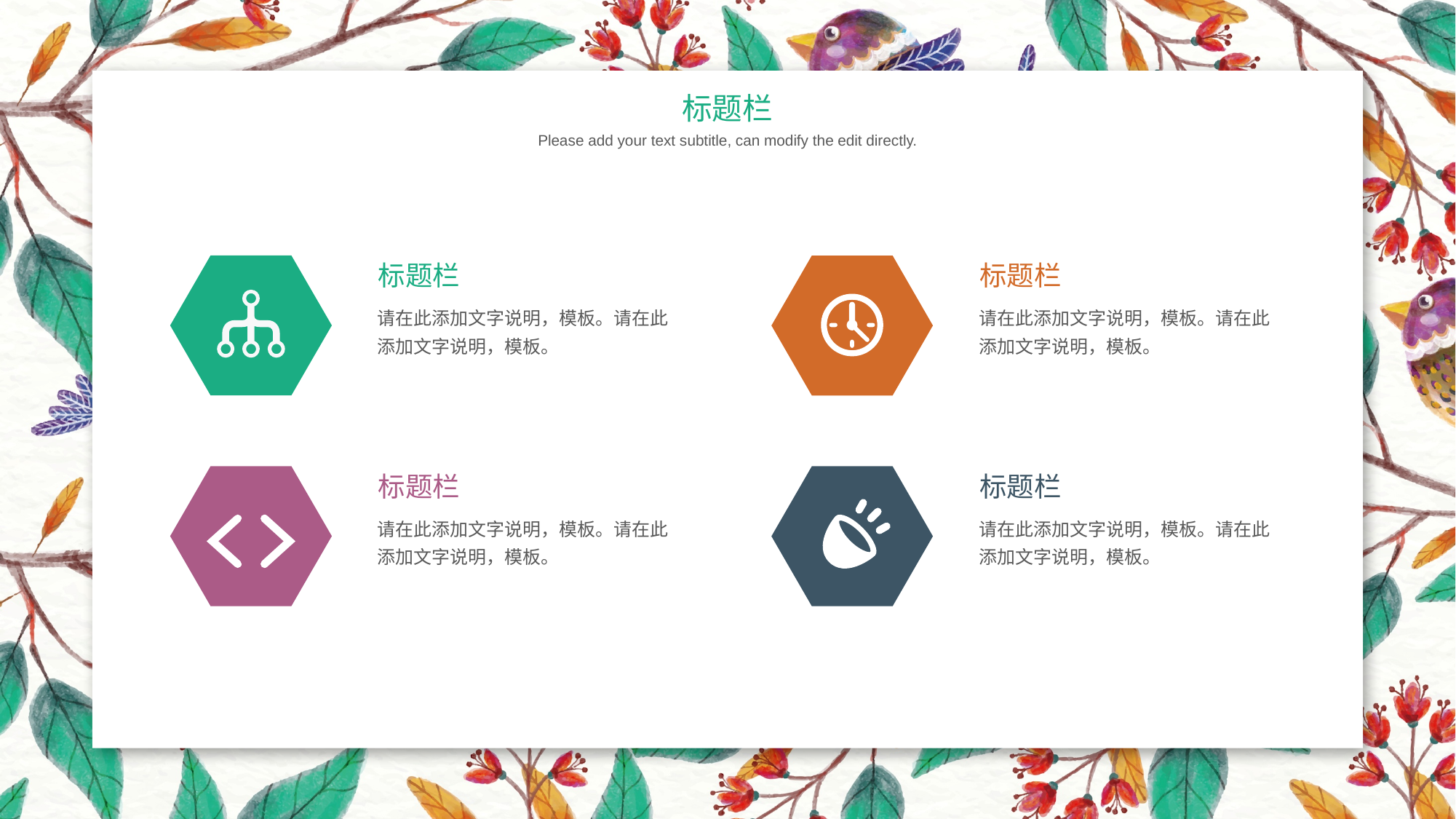

标题栏
Please add your text subtitle, can modify the edit directly.

标题栏
标题栏

请在此添加文字说明，模板。请在此添加文字说明，模板。
请在此添加文字说明，模板。请在此添加文字说明，模板。

标题栏
标题栏

请在此添加文字说明，模板。请在此添加文字说明，模板。
请在此添加文字说明，模板。请在此添加文字说明，模板。